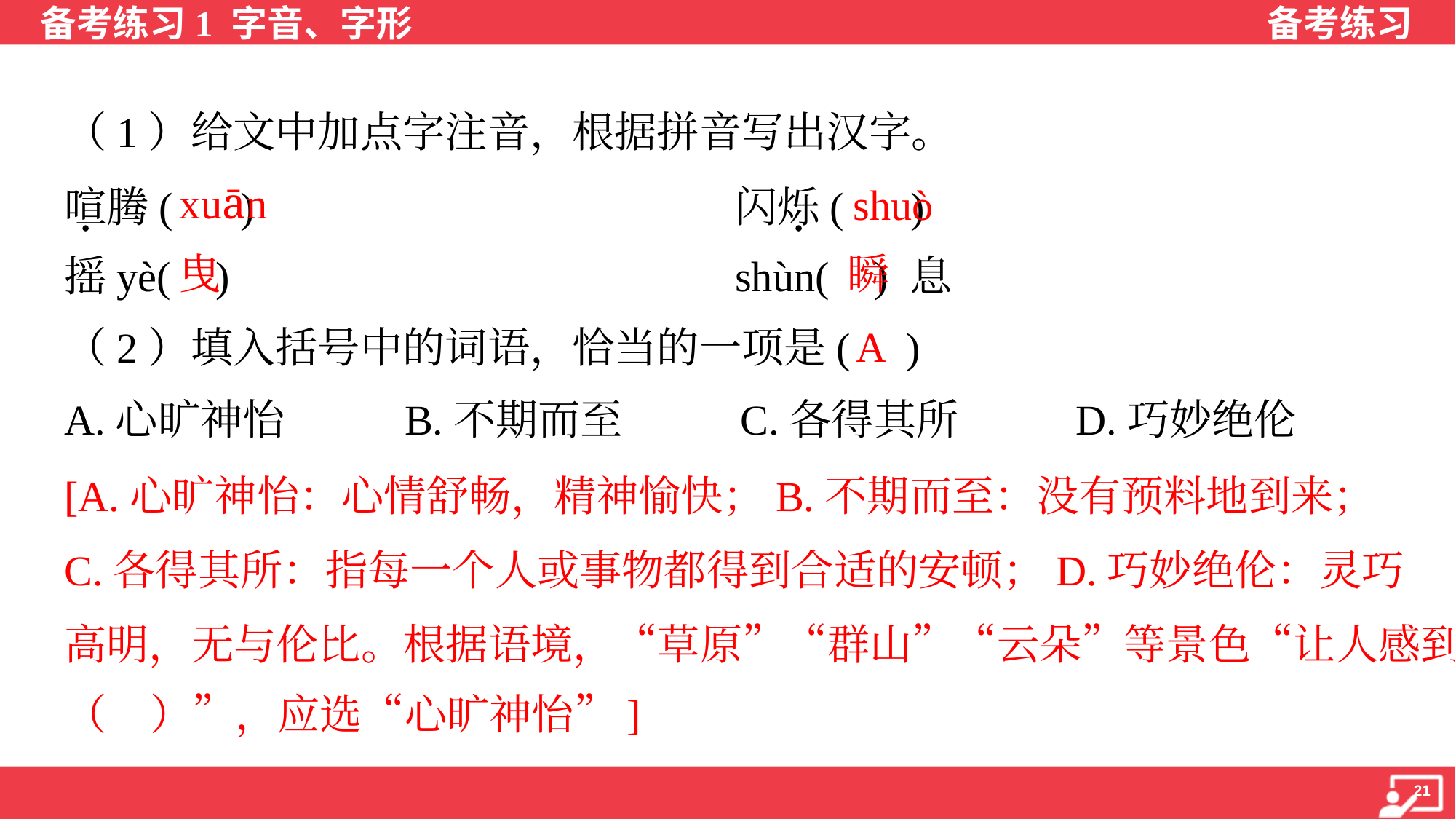

（1）给文中加点字注音，根据拼音写出汉字。
喧腾(      ) 	闪烁(      )
摇yè(    ) 	shùn(    ) 息
xuān
shuò

曳
瞬
A
（2）填入括号中的词语，恰当的一项是(     )
A.心旷神怡	B.不期而至	C.各得其所	D.巧妙绝伦
[A.心旷神怡：心情舒畅，精神愉快；B.不期而至：没有预料地到来；
C.各得其所：指每一个人或事物都得到合适的安顿；D.巧妙绝伦：灵巧
高明，无与伦比。根据语境，“草原”“群山”“云朵”等景色“让人感到
（    ）”，应选“心旷神怡”]